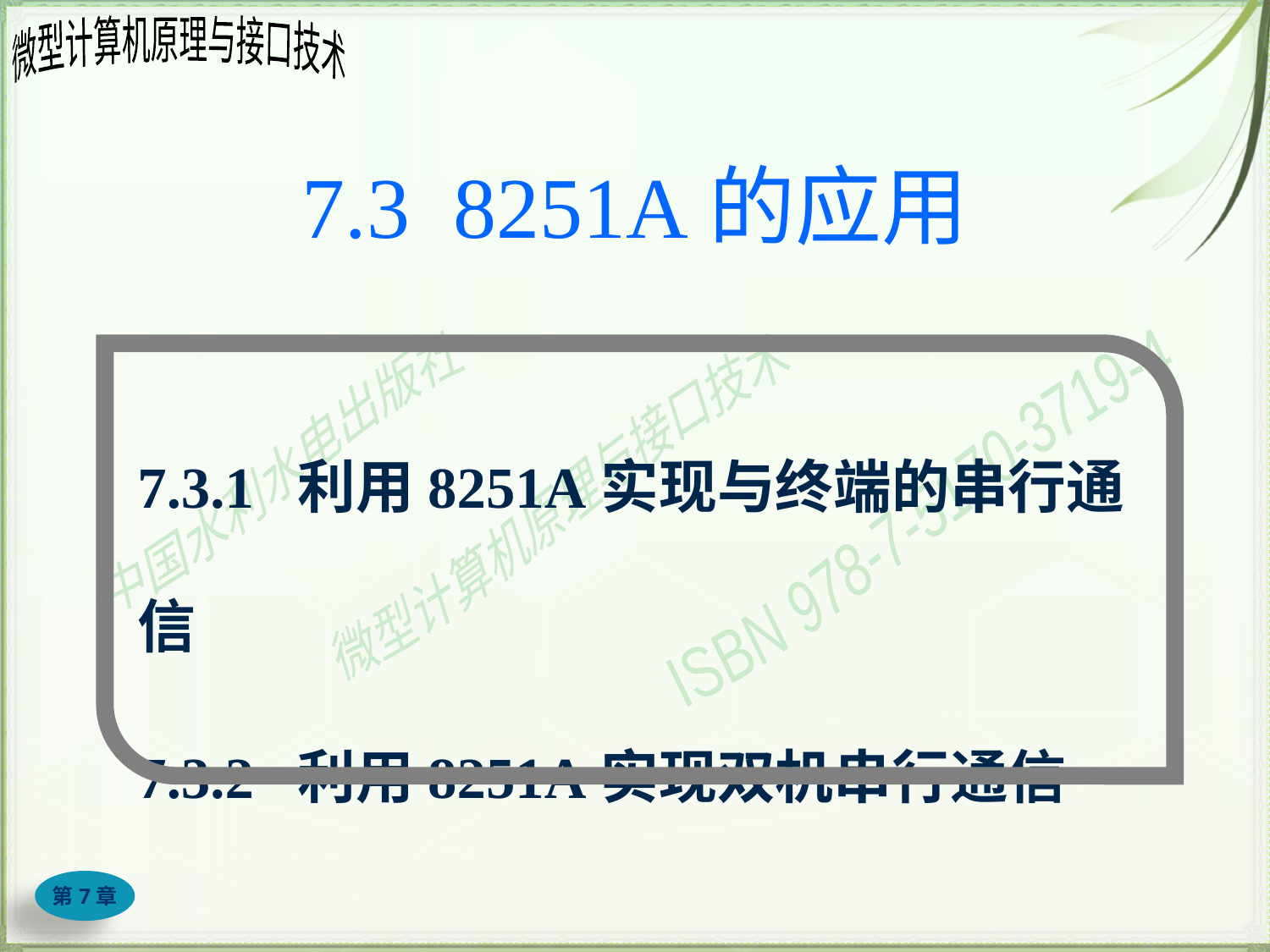

# 7.3  8251A的应用

7.3.1  利用8251A实现与终端的串行通信
7.3.2  利用8251A实现双机串行通信